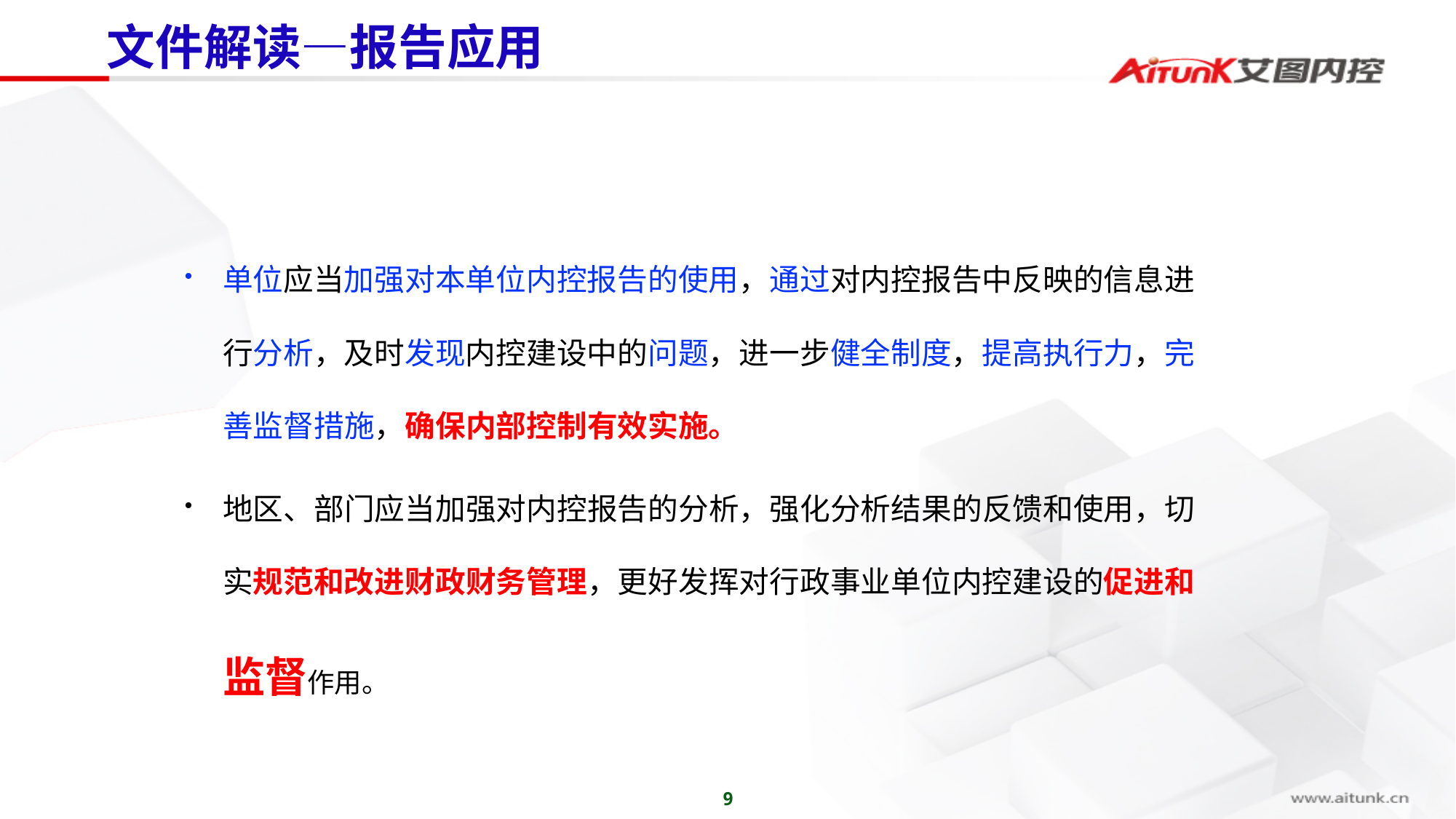

# 文件解读—报告应用
单位应当加强对本单位内控报告的使用，通过对内控报告中反映的信息进行分析，及时发现内控建设中的问题，进一步健全制度，提高执行力，完善监督措施，确保内部控制有效实施。
地区、部门应当加强对内控报告的分析，强化分析结果的反馈和使用，切实规范和改进财政财务管理，更好发挥对行政事业单位内控建设的促进和监督作用。
9